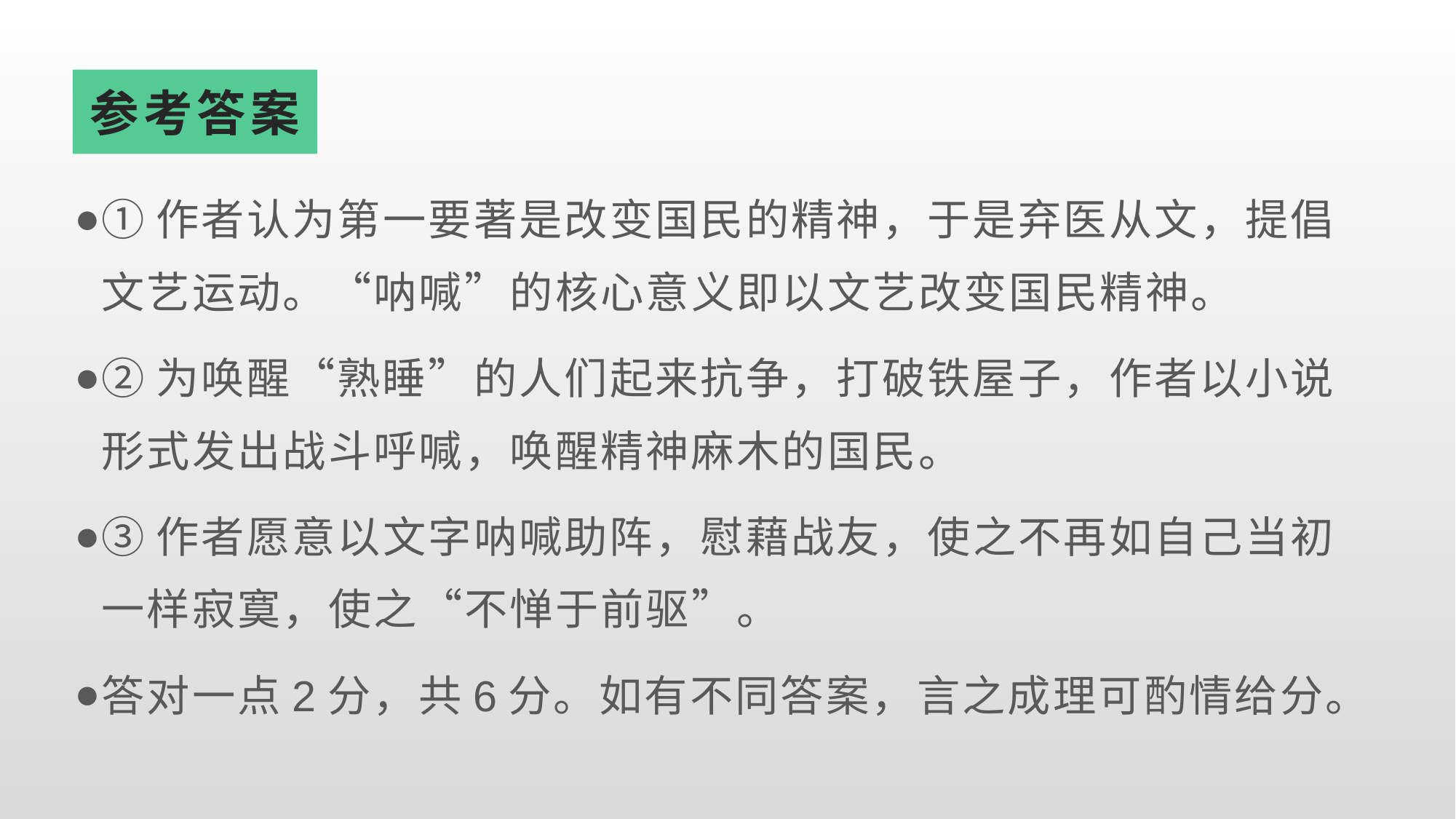

# 参考答案
①作者认为第一要著是改变国民的精神，于是弃医从文，提倡文艺运动。“呐喊”的核心意义即以文艺改变国民精神。
②为唤醒“熟睡”的人们起来抗争，打破铁屋子，作者以小说形式发出战斗呼喊，唤醒精神麻木的国民。
③作者愿意以文字呐喊助阵，慰藉战友，使之不再如自己当初一样寂寞，使之“不惮于前驱”。
答对一点2分，共6分。如有不同答案，言之成理可酌情给分。